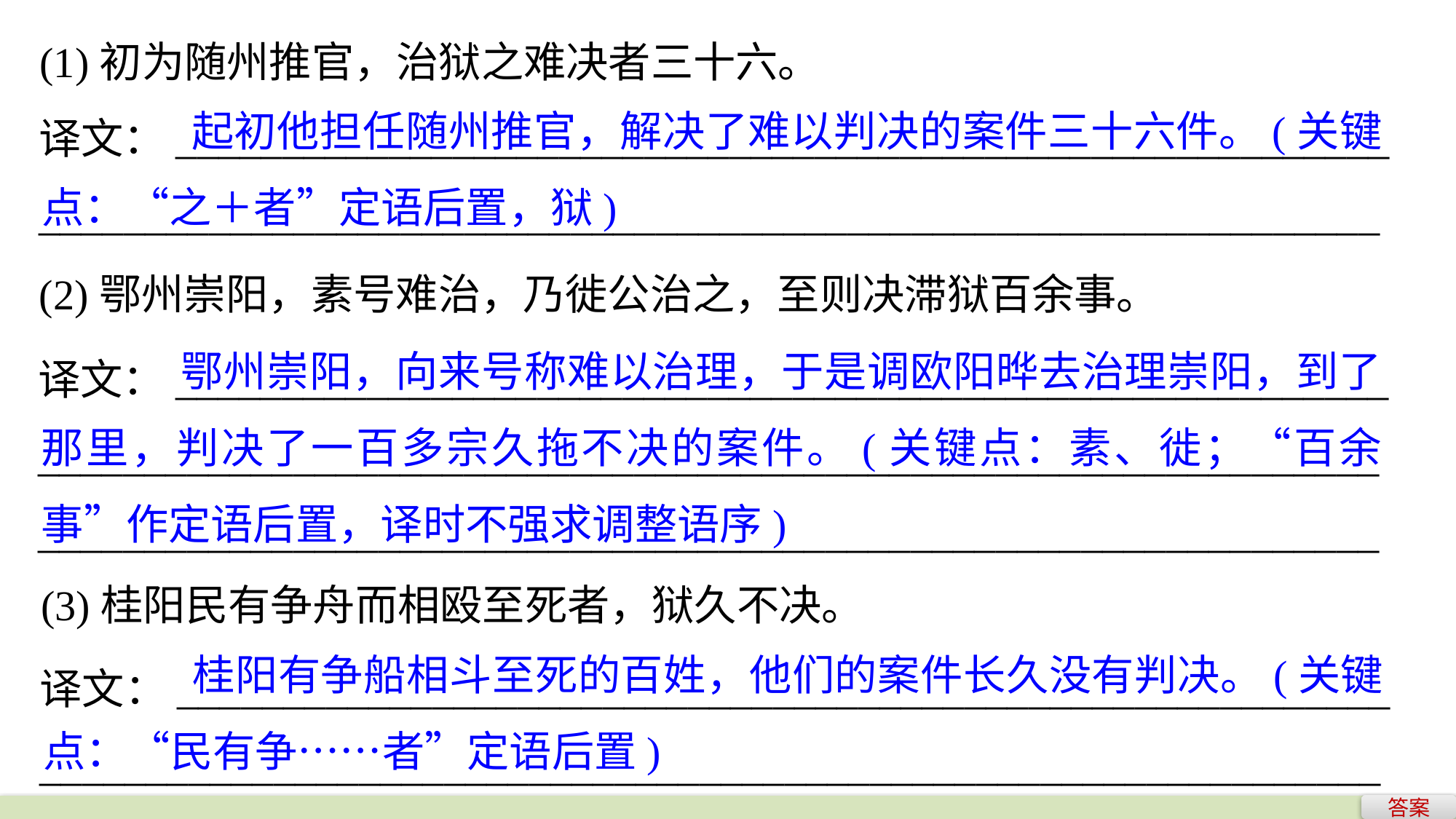

(1)初为随州推官，治狱之难决者三十六。
	   起初他担任随州推官，解决了难以判决的案件三十六件。(关键点：“之＋者”定语后置，狱)
译文：_________________________________________________________
_______________________________________________________________
(2)鄂州崇阳，素号难治，乃徙公治之，至则决滞狱百余事。
	  鄂州崇阳，向来号称难以治理，于是调欧阳晔去治理崇阳，到了那里，判决了一百多宗久拖不决的案件。(关键点：素、徙；“百余事”作定语后置，译时不强求调整语序)
译文：_________________________________________________________
______________________________________________________________________________________________________________________________
(3)桂阳民有争舟而相殴至死者，狱久不决。
	   桂阳有争船相斗至死的百姓，他们的案件长久没有判决。(关键点：“民有争……者”定语后置)
译文：_________________________________________________________
_______________________________________________________________
答案